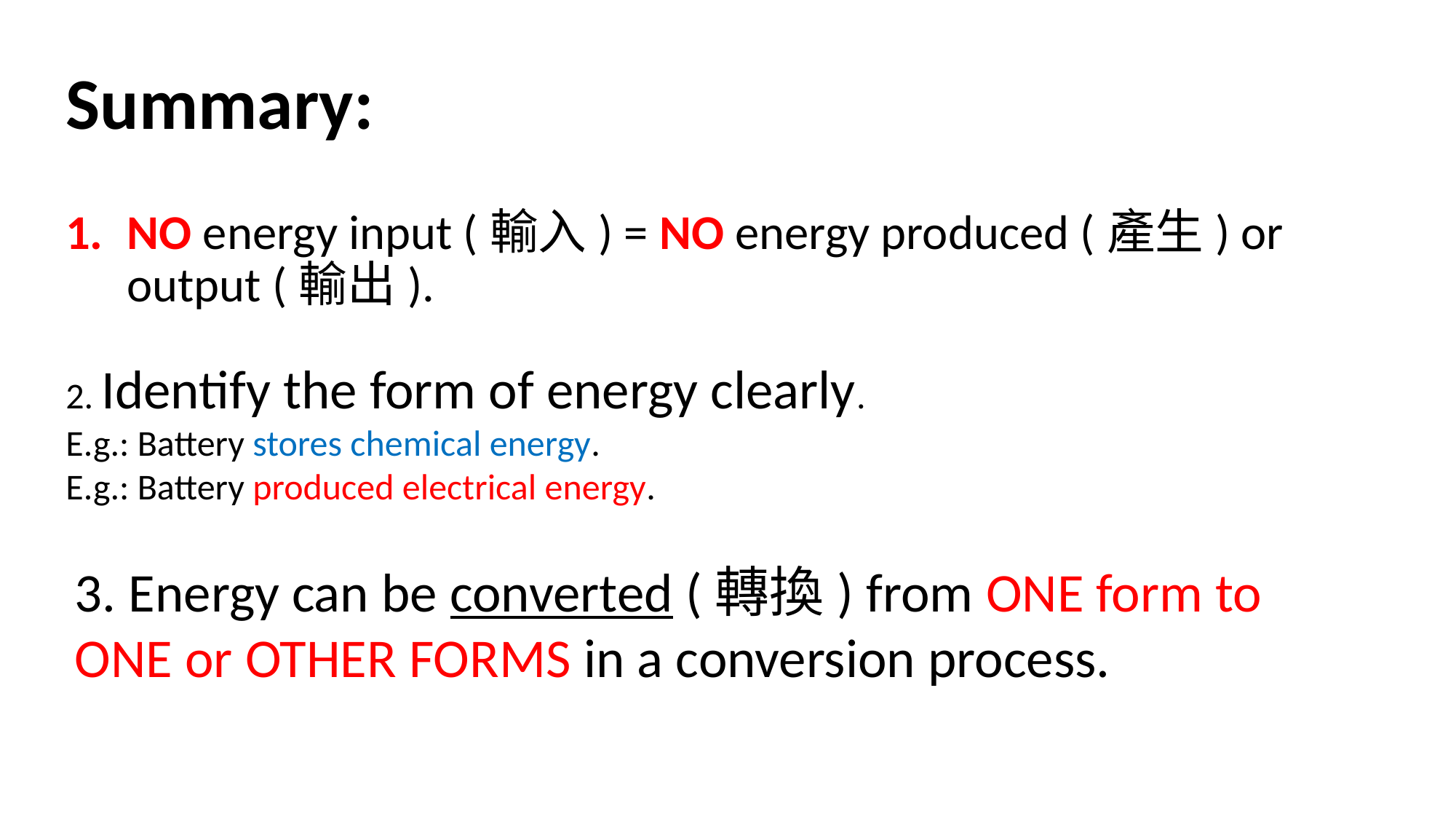

# Summary:
NO energy input (輸入) = NO energy produced (產生) or output (輸出).

2. Identify the form of energy clearly.
E.g.: Battery stores chemical energy.
E.g.: Battery produced electrical energy.
3. Energy can be converted (轉換) from ONE form to ONE or OTHER FORMS in a conversion process.